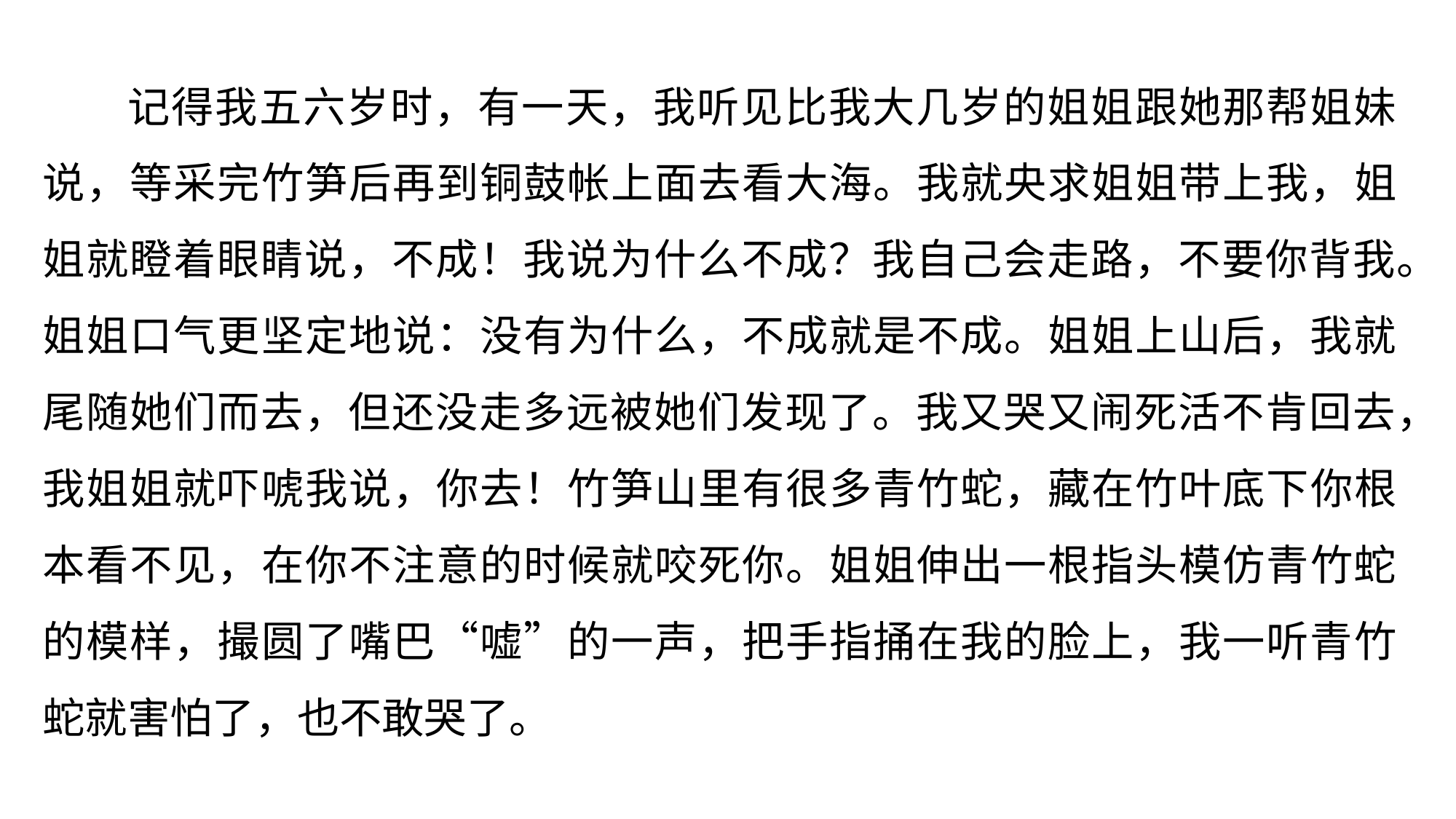

记得我五六岁时，有一天，我听见比我大几岁的姐姐跟她那帮姐妹说，等采完竹笋后再到铜鼓帐上面去看大海。我就央求姐姐带上我，姐姐就瞪着眼睛说，不成！我说为什么不成？我自己会走路，不要你背我。姐姐口气更坚定地说：没有为什么，不成就是不成。姐姐上山后，我就尾随她们而去，但还没走多远被她们发现了。我又哭又闹死活不肯回去，我姐姐就吓唬我说，你去！竹笋山里有很多青竹蛇，藏在竹叶底下你根本看不见，在你不注意的时候就咬死你。姐姐伸出一根指头模仿青竹蛇的模样，撮圆了嘴巴“嘘”的一声，把手指捅在我的脸上，我一听青竹蛇就害怕了，也不敢哭了。